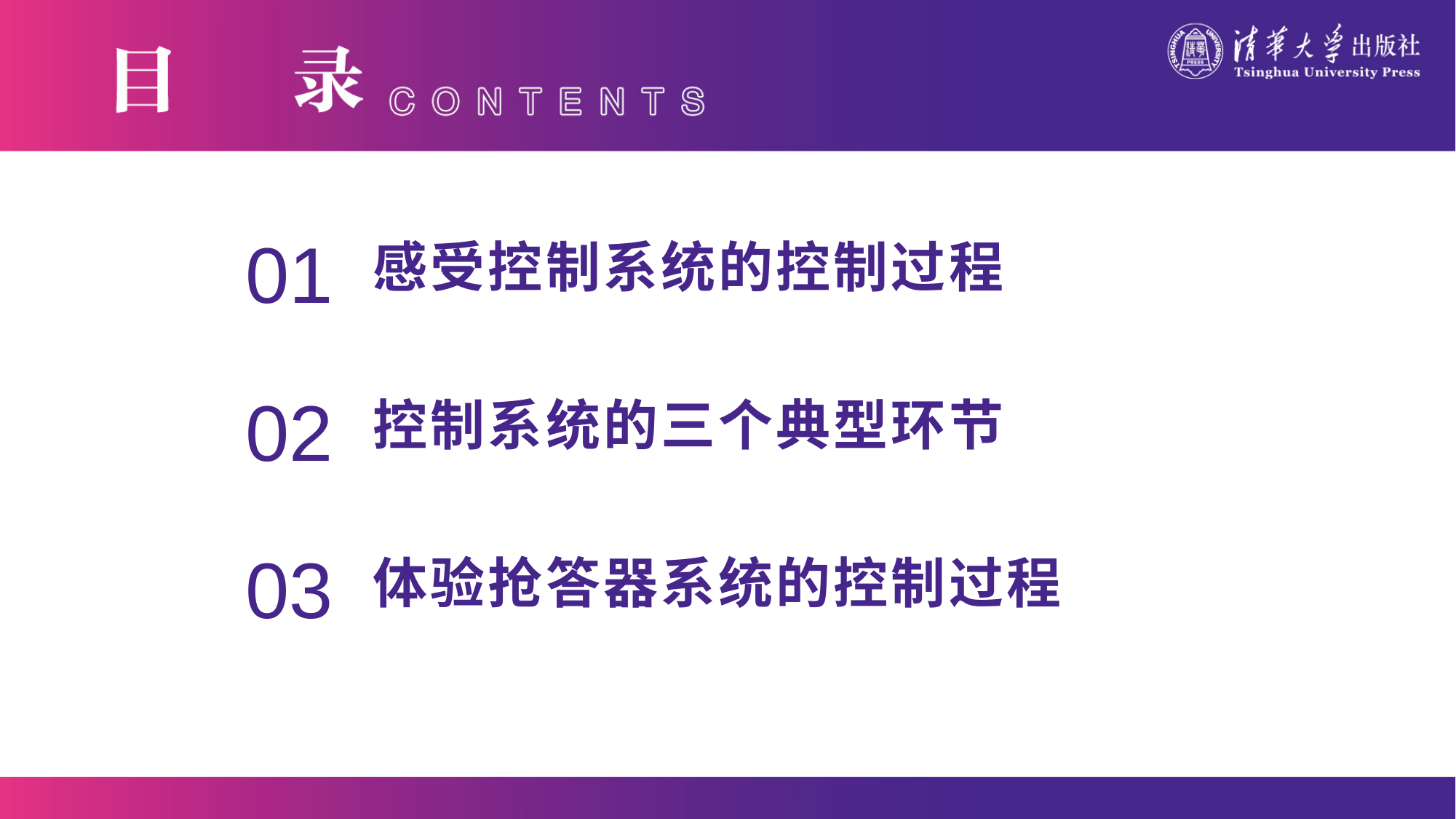

01
01
感受控制系统的控制过程
02
控制系统的三个典型环节
03
体验抢答器系统的控制过程